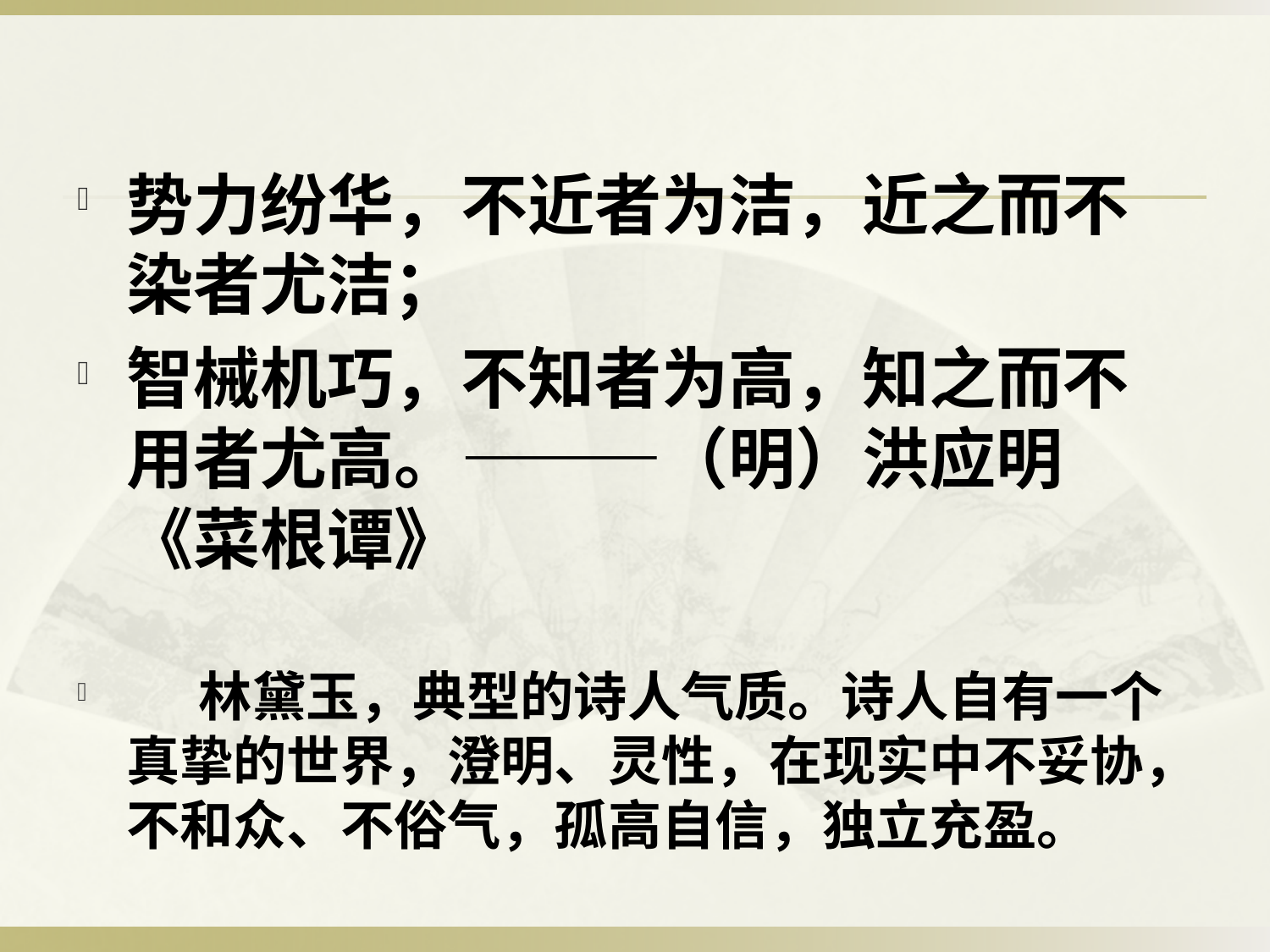

势力纷华，不近者为洁，近之而不染者尤洁；
智械机巧，不知者为高，知之而不用者尤高。———（明）洪应明《菜根谭》

     林黛玉，典型的诗人气质。诗人自有一个真挚的世界，澄明、灵性，在现实中不妥协，不和众、不俗气，孤高自信，独立充盈。